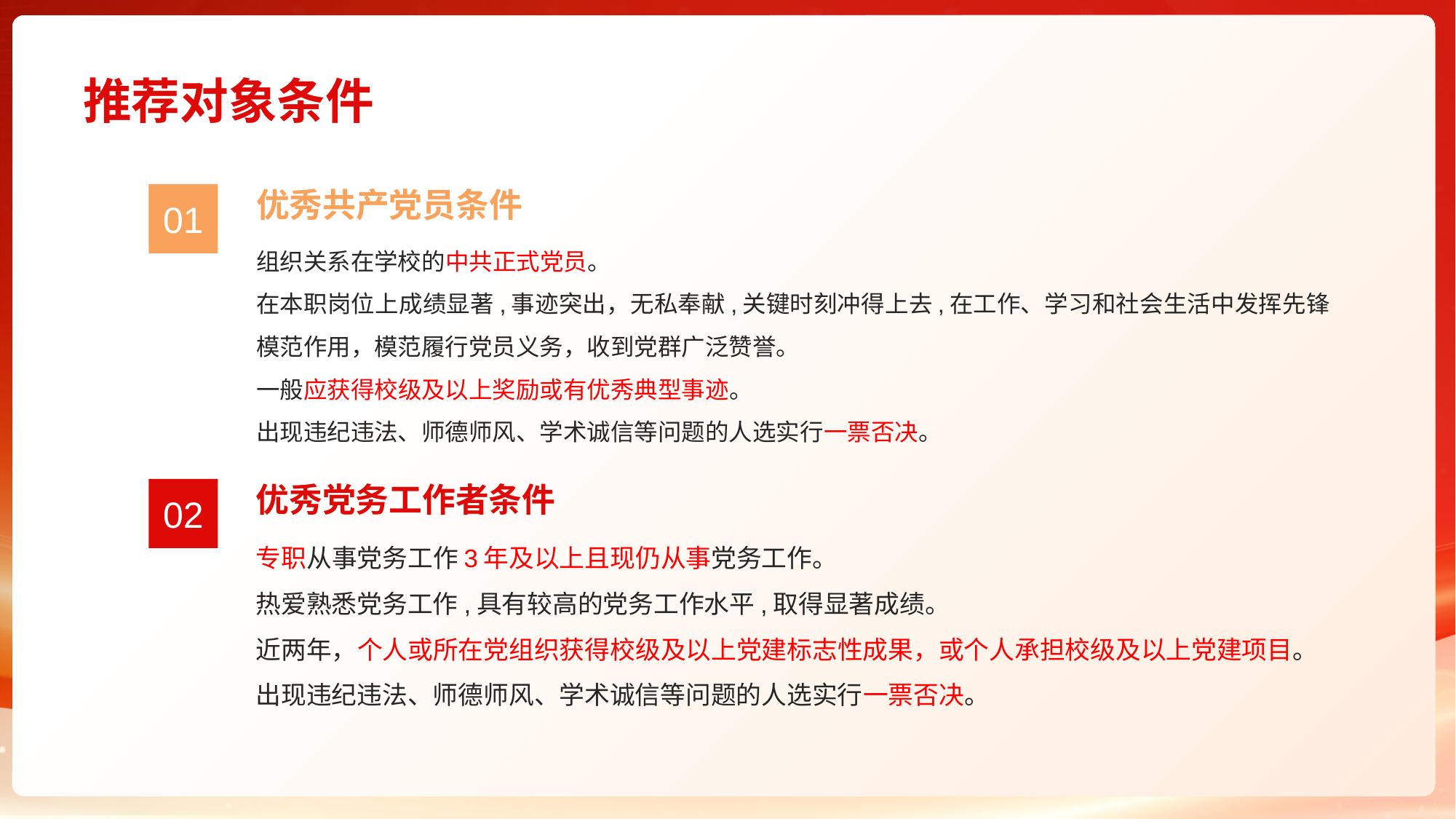

# 推荐对象条件
优秀共产党员条件
01
组织关系在学校的中共正式党员。
在本职岗位上成绩显著,事迹突出，无私奉献,关键时刻冲得上去,在工作、学习和社会生活中发挥先锋模范作用，模范履行党员义务，收到党群广泛赞誉。
一般应获得校级及以上奖励或有优秀典型事迹。
出现违纪违法、师德师风、学术诚信等问题的人选实行一票否决。
优秀党务工作者条件
02
专职从事党务工作3年及以上且现仍从事党务工作。
热爱熟悉党务工作,具有较高的党务工作水平,取得显著成绩。
近两年，个人或所在党组织获得校级及以上党建标志性成果，或个人承担校级及以上党建项目。
出现违纪违法、师德师风、学术诚信等问题的人选实行一票否决。